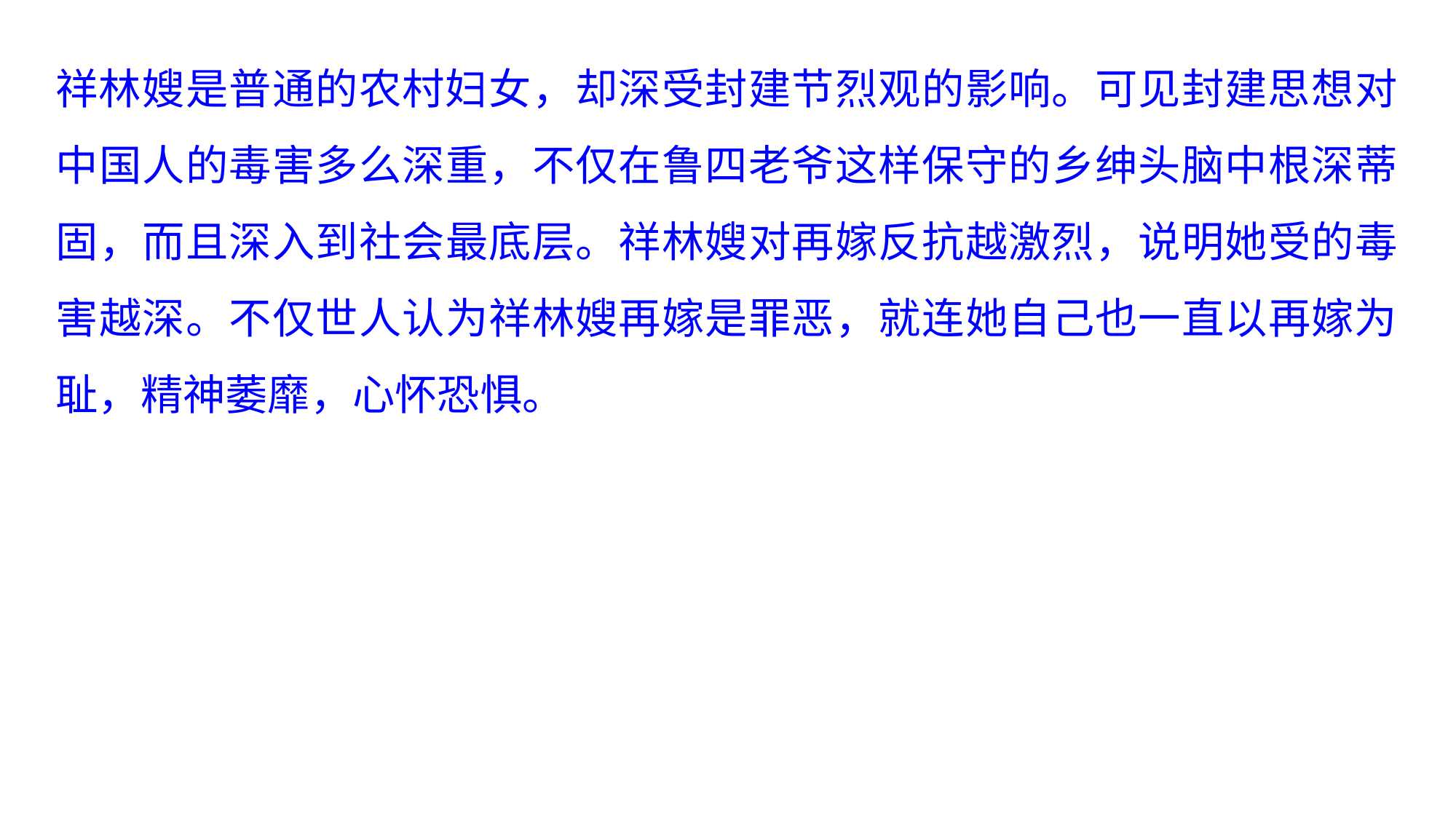

祥林嫂是普通的农村妇女，却深受封建节烈观的影响。可见封建思想对中国人的毒害多么深重，不仅在鲁四老爷这样保守的乡绅头脑中根深蒂固，而且深入到社会最底层。祥林嫂对再嫁反抗越激烈，说明她受的毒害越深。不仅世人认为祥林嫂再嫁是罪恶，就连她自己也一直以再嫁为耻，精神萎靡，心怀恐惧。